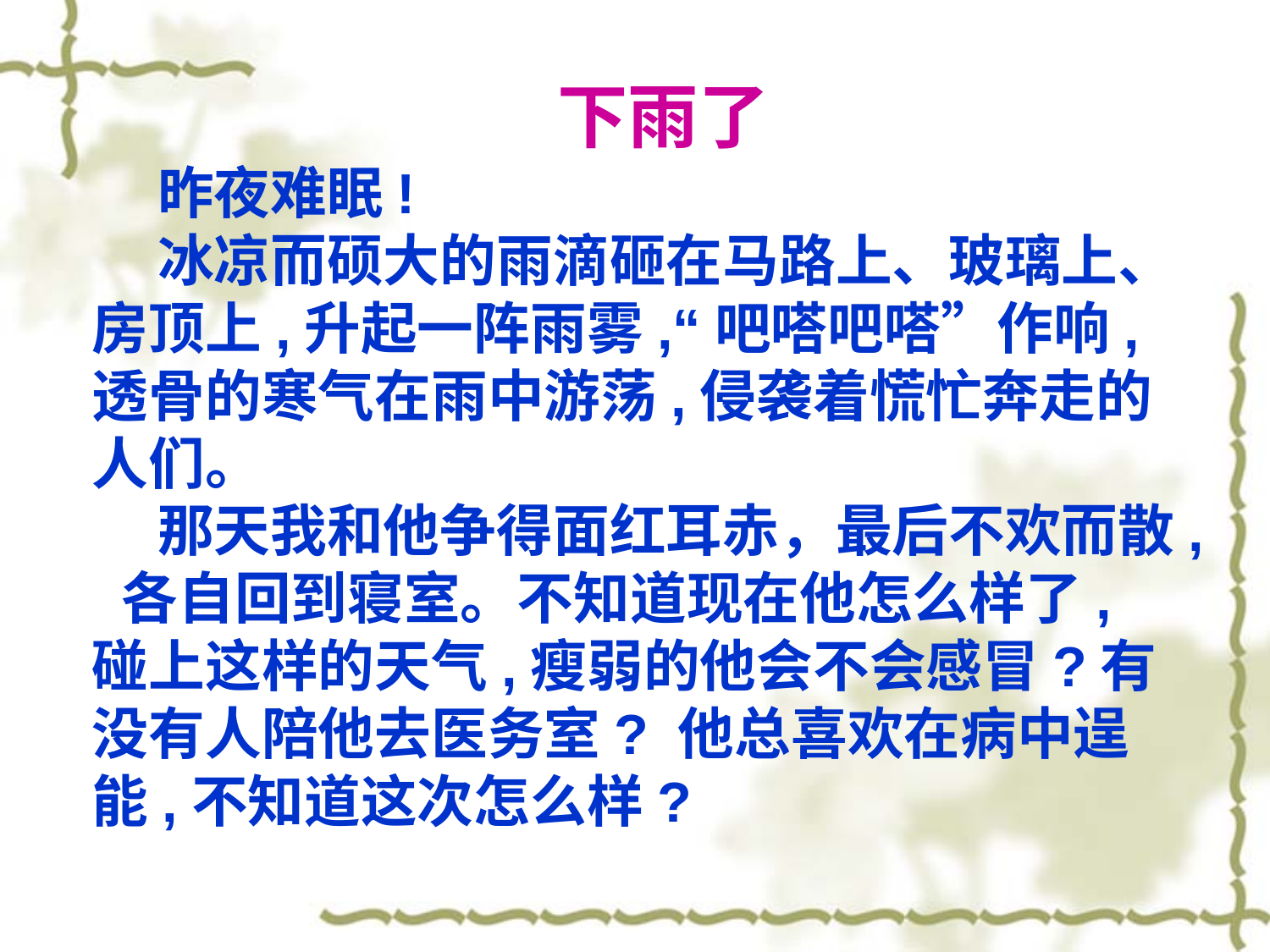

下雨了
    昨夜难眠!
    冰凉而硕大的雨滴砸在马路上、玻璃上、房顶上,升起一阵雨雾,“吧嗒吧嗒”作响,透骨的寒气在雨中游荡,侵袭着慌忙奔走的人们。
    那天我和他争得面红耳赤，最后不欢而散, 各自回到寝室。不知道现在他怎么样了,碰上这样的天气,瘦弱的他会不会感冒?有没有人陪他去医务室? 他总喜欢在病中逞能,不知道这次怎么样?
108